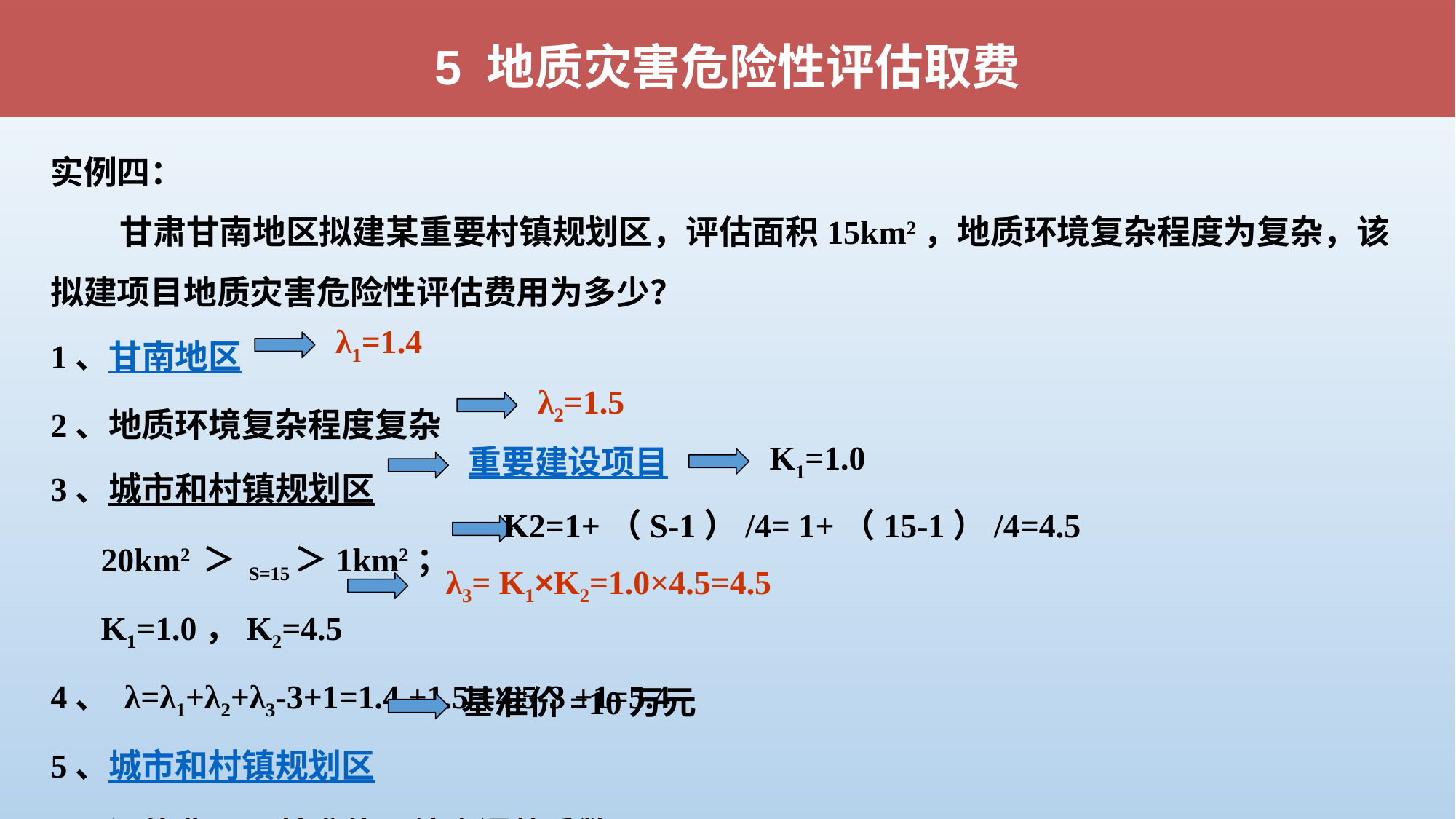

5 地质灾害危险性评估取费
实例四：
        甘肃甘南地区拟建某重要村镇规划区，评估面积15km2，地质环境复杂程度为复杂，该拟建项目地质灾害危险性评估费用为多少？
1、甘南地区
2、地质环境复杂程度复杂
3、城市和村镇规划区
      20km2 ＞ S=15 ＞1km2；
      K1=1.0，K2=4.5
4、 λ=λ1+λ2+λ3-3+1=1.4 +1.5 +4.5-3 +1=5.4
5、城市和村镇规划区
6、评估费用=基准价×综合调整系数=10×5.4=54万元
λ1=1.4

λ2=1.5

K1=1.0

重要建设项目

K2=1+（S-1）/4= 1+（15-1）/4=4.5

λ3= K1×K2=1.0×4.5=4.5

基准价=10万元